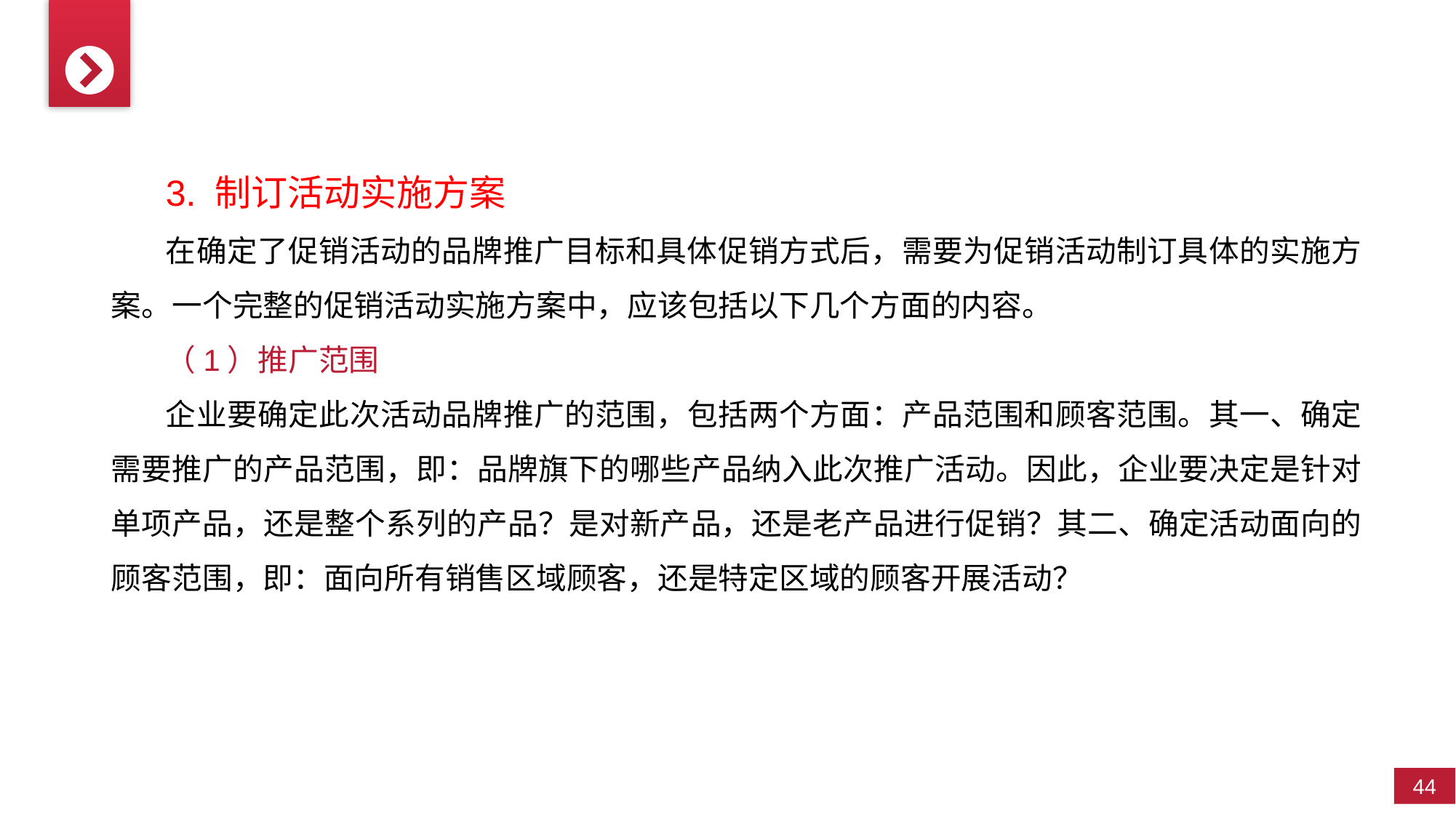

3. 制订活动实施方案
在确定了促销活动的品牌推广目标和具体促销方式后，需要为促销活动制订具体的实施方案。一个完整的促销活动实施方案中，应该包括以下几个方面的内容。
（1）推广范围
企业要确定此次活动品牌推广的范围，包括两个方面：产品范围和顾客范围。其一、确定需要推广的产品范围，即：品牌旗下的哪些产品纳入此次推广活动。因此，企业要决定是针对单项产品，还是整个系列的产品？是对新产品，还是老产品进行促销？其二、确定活动面向的顾客范围，即：面向所有销售区域顾客，还是特定区域的顾客开展活动？